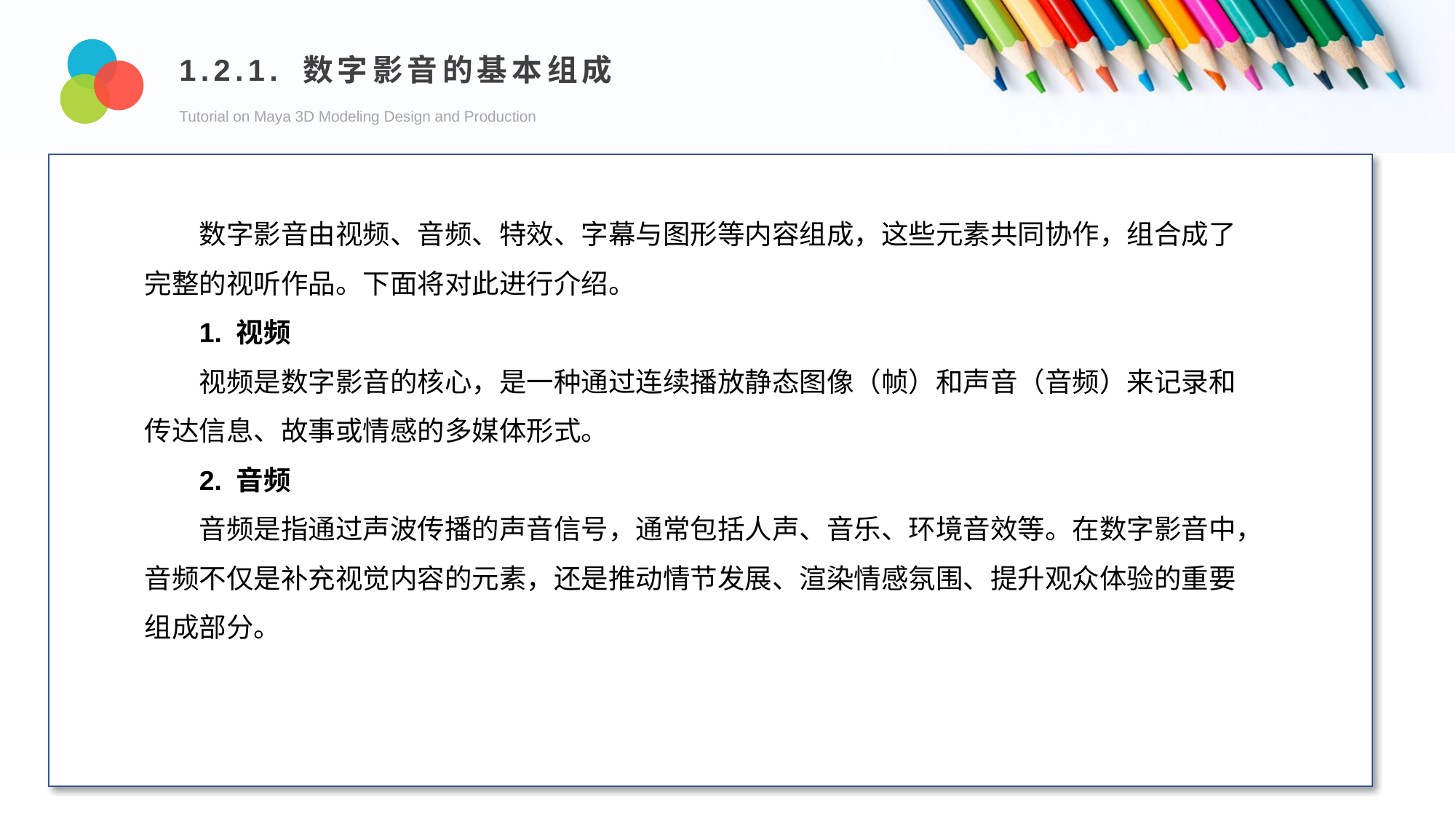

1.2.1. 数字影音的基本组成
Tutorial on Maya 3D Modeling Design and Production
Design and Production
数字影音由视频、音频、特效、字幕与图形等内容组成，这些元素共同协作，组合成了完整的视听作品。下面将对此进行介绍。
1. 视频
视频是数字影音的核心，是一种通过连续播放静态图像（帧）和声音（音频）来记录和传达信息、故事或情感的多媒体形式。
2. 音频
音频是指通过声波传播的声音信号，通常包括人声、音乐、环境音效等。在数字影音中，音频不仅是补充视觉内容的元素，还是推动情节发展、渲染情感氛围、提升观众体验的重要组成部分。